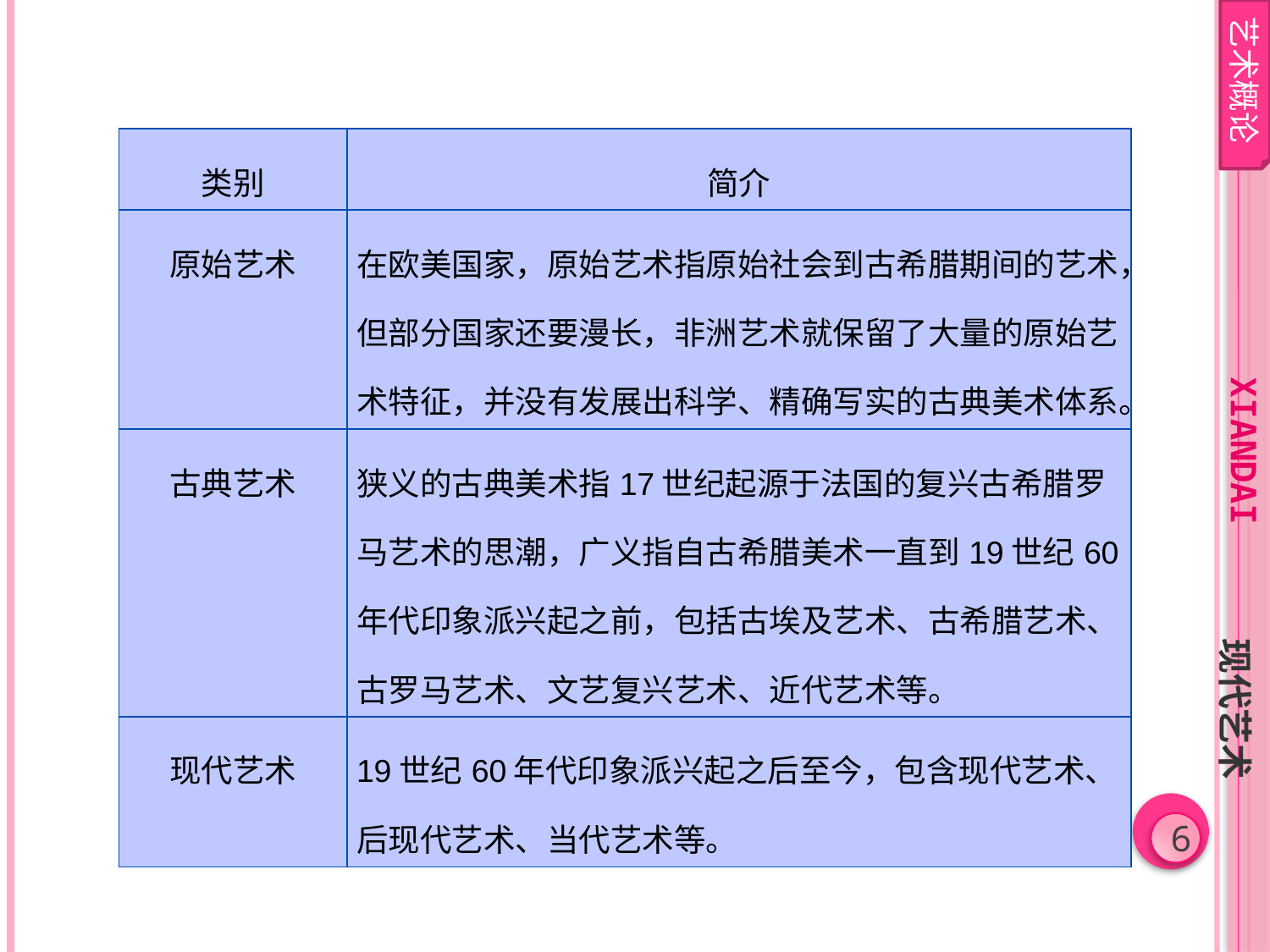

艺术概论
| 类别 | 简介 |
| --- | --- |
| 原始艺术 | 在欧美国家，原始艺术指原始社会到古希腊期间的艺术，但部分国家还要漫长，非洲艺术就保留了大量的原始艺术特征，并没有发展出科学、精确写实的古典美术体系。 |
| 古典艺术 | 狭义的古典美术指17世纪起源于法国的复兴古希腊罗马艺术的思潮，广义指自古希腊美术一直到19世纪60年代印象派兴起之前，包括古埃及艺术、古希腊艺术、古罗马艺术、文艺复兴艺术、近代艺术等。 |
| 现代艺术 | 19世纪60年代印象派兴起之后至今，包含现代艺术、后现代艺术、当代艺术等。 |
xiandai
现代艺术
6